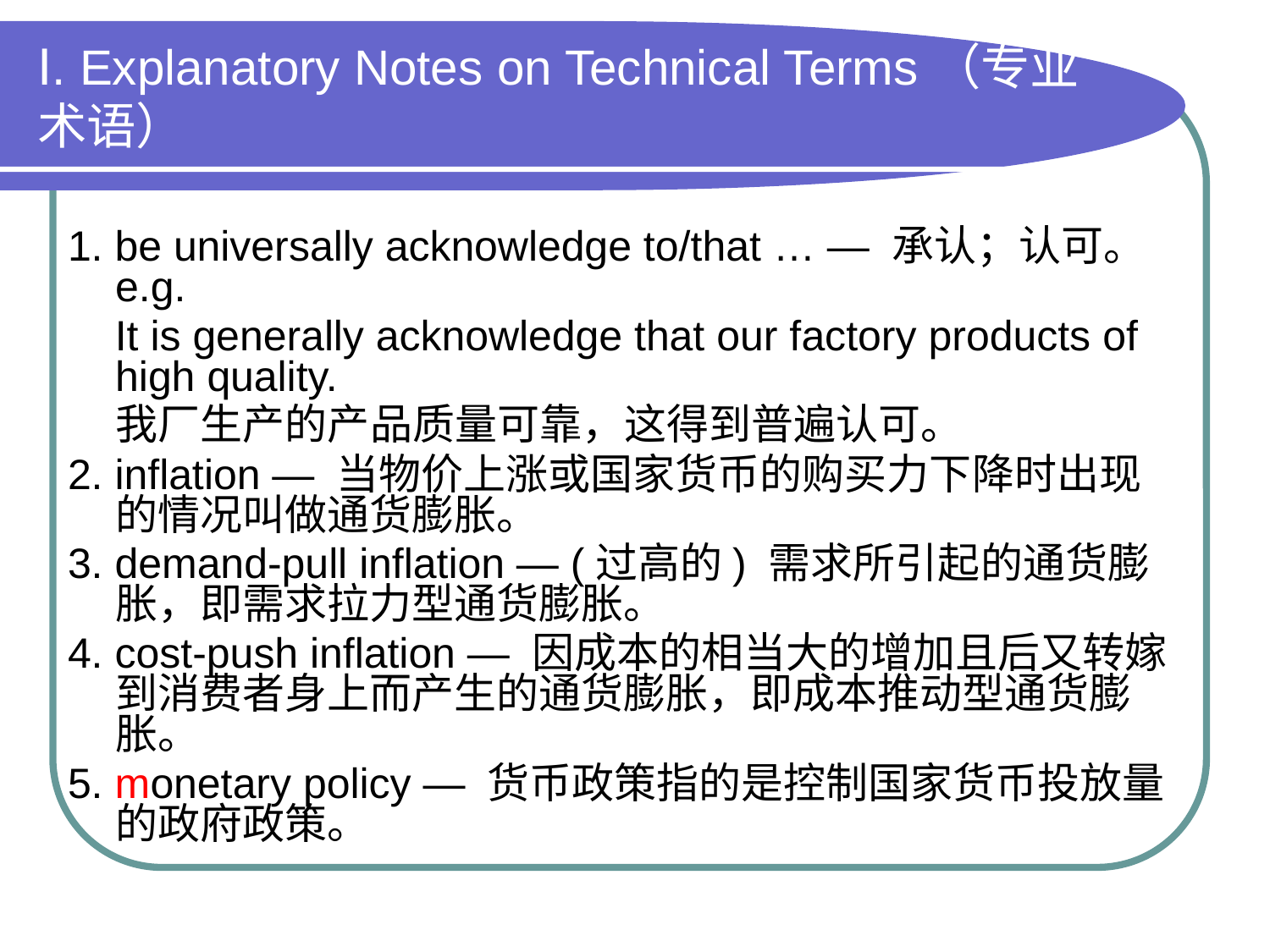

# Ⅰ. Explanatory Notes on Technical Terms（专业术语）
1. be universally acknowledge to/that … — 承认；认可。 e.g.
    It is generally acknowledge that our factory products of high quality.
    我厂生产的产品质量可靠，这得到普遍认可。
2. inflation — 当物价上涨或国家货币的购买力下降时出现的情况叫做通货膨胀。
3. demand-pull inflation — (过高的) 需求所引起的通货膨胀，即需求拉力型通货膨胀。
4. cost-push inflation — 因成本的相当大的增加且后又转嫁到消费者身上而产生的通货膨胀，即成本推动型通货膨胀。
5. monetary policy — 货币政策指的是控制国家货币投放量的政府政策。